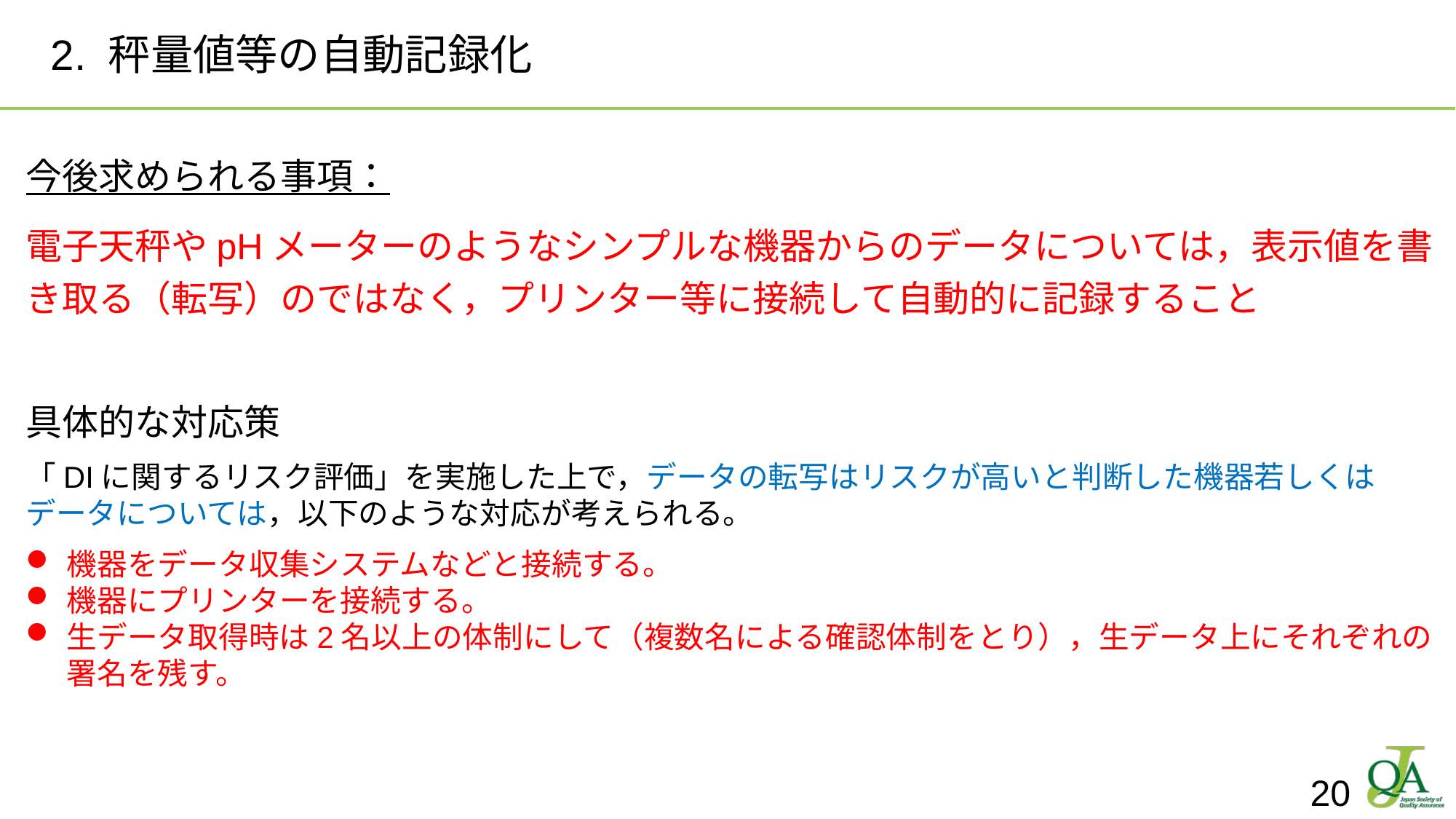

# 2. 秤量値等の自動記録化
今後求められる事項：

電子天秤やpHメーターのようなシンプルな機器からのデータについては，表示値を書き取る（転写）のではなく，プリンター等に接続して自動的に記録すること
具体的な対応策

「DIに関するリスク評価」を実施した上で，データの転写はリスクが高いと判断した機器若しくはデータについては，以下のような対応が考えられる。

機器をデータ収集システムなどと接続する。
機器にプリンターを接続する。
生データ取得時は2名以上の体制にして（複数名による確認体制をとり），生データ上にそれぞれの署名を残す。